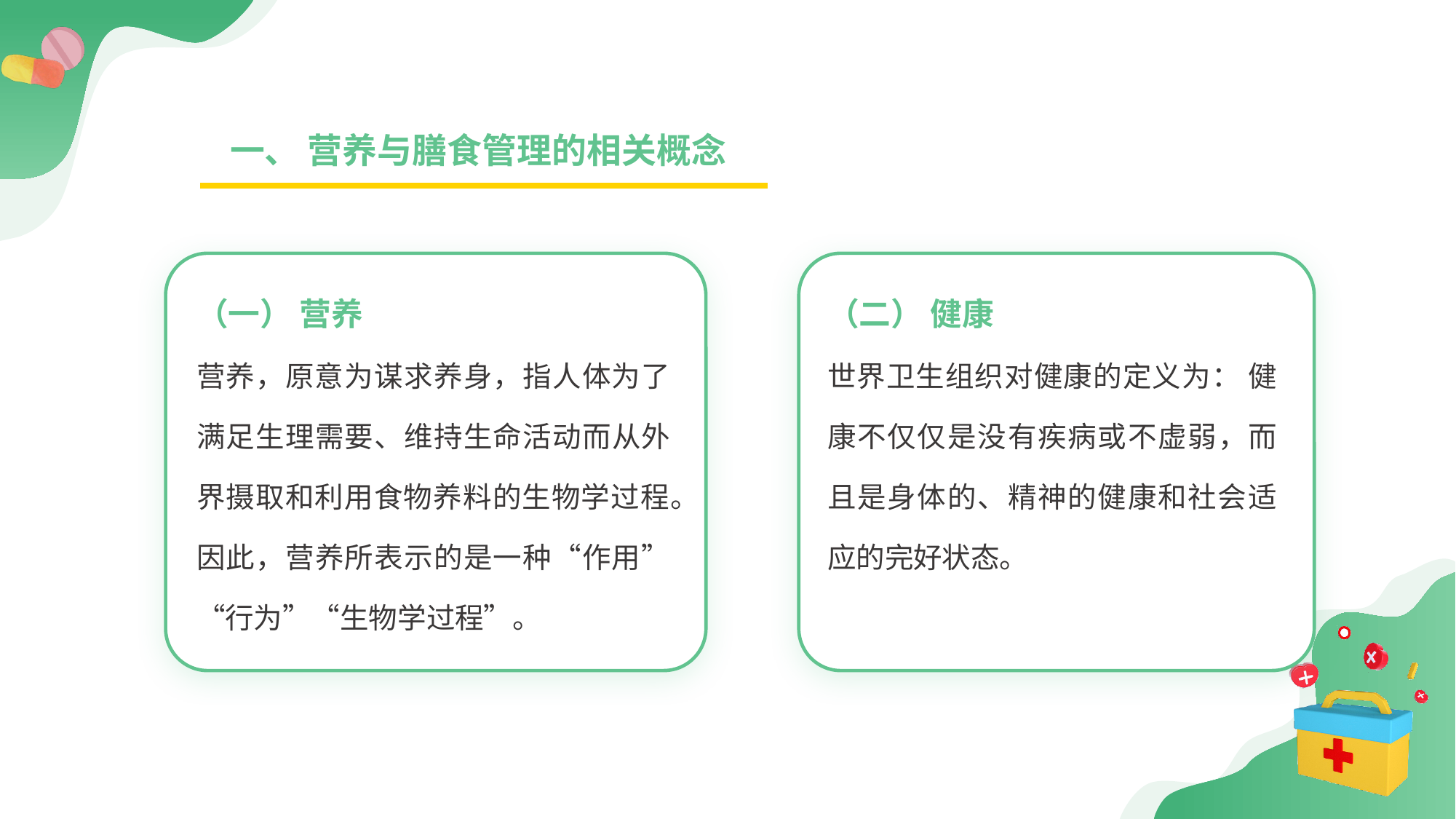

一、 营养与膳食管理的相关概念

（一） 营养
营养，原意为谋求养身，指人体为了满足生理需要、维持生命活动而从外界摄取和利用食物养料的生物学过程。因此，营养所表示的是一种“作用”“行为”“生物学过程”。
（二） 健康
世界卫生组织对健康的定义为： 健康不仅仅是没有疾病或不虚弱，而且是身体的、精神的健康和社会适应的完好状态。